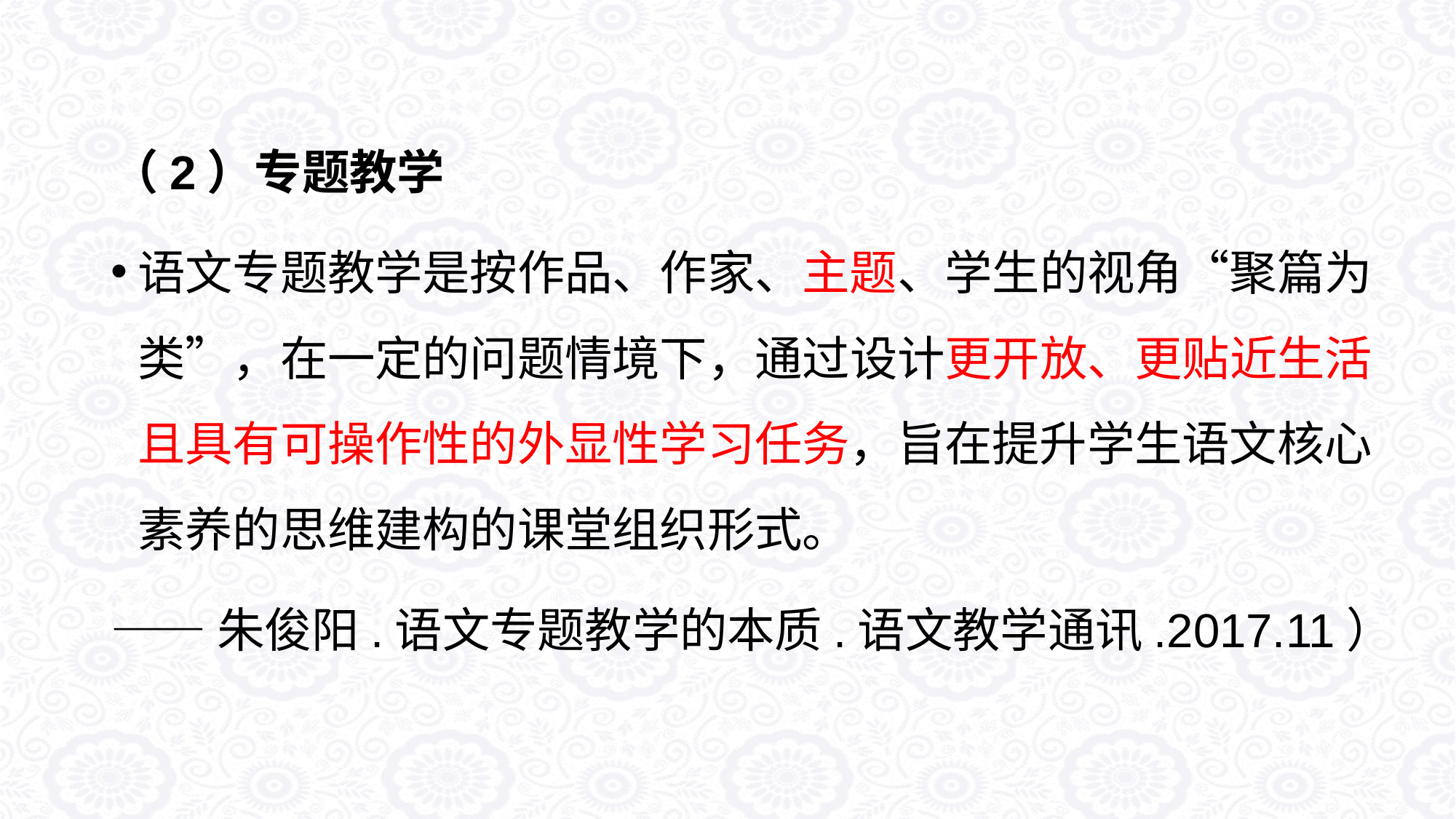

（2）专题教学
语文专题教学是按作品、作家、主题、学生的视角“聚篇为类”，在一定的问题情境下，通过设计更开放、更贴近生活且具有可操作性的外显性学习任务，旨在提升学生语文核心素养的思维建构的课堂组织形式。
——朱俊阳.语文专题教学的本质.语文教学通讯.2017.11）